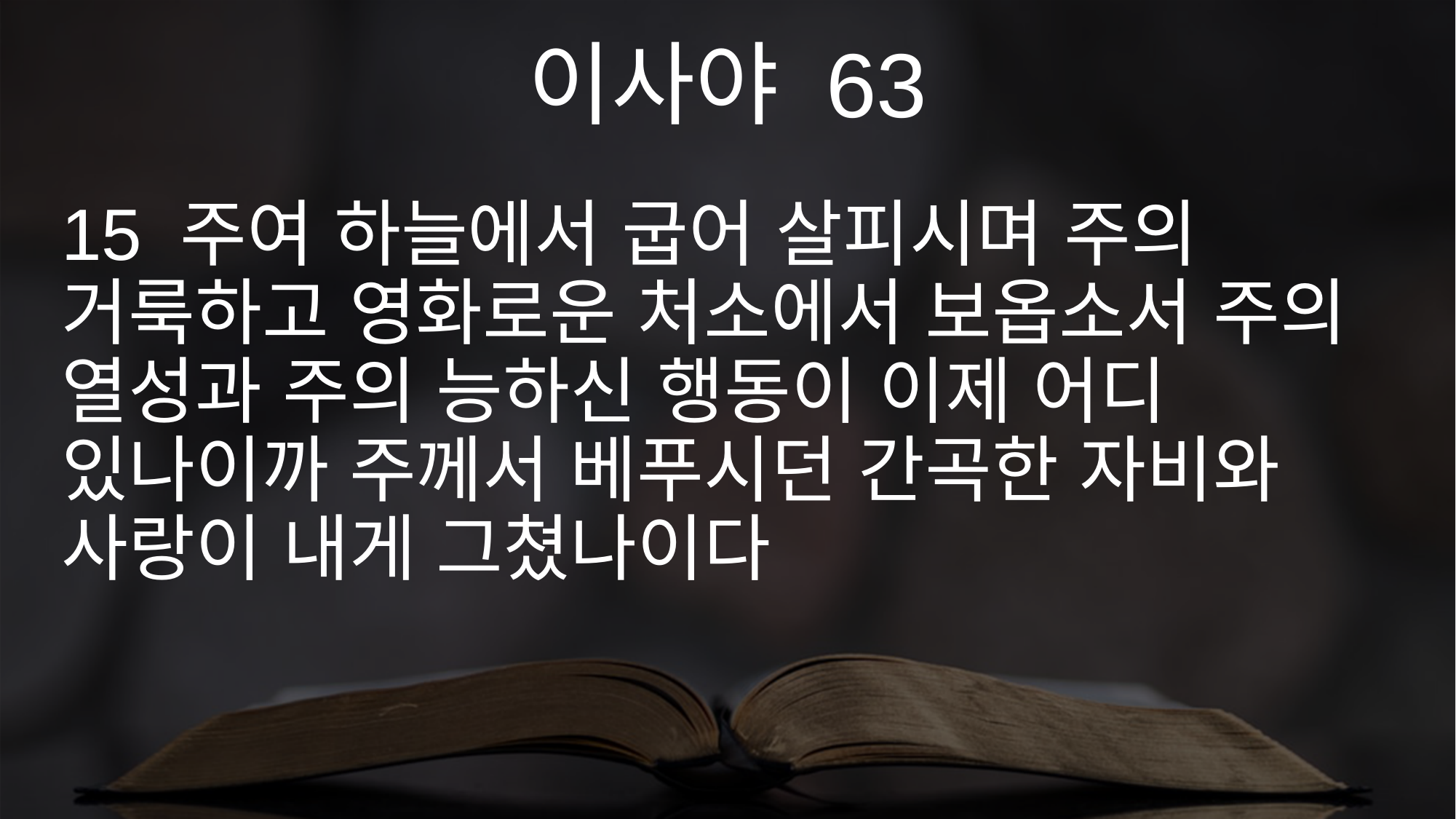

이사야 63
15 주여 하늘에서 굽어 살피시며 주의 거룩하고 영화로운 처소에서 보옵소서 주의 열성과 주의 능하신 행동이 이제 어디 있나이까 주께서 베푸시던 간곡한 자비와 사랑이 내게 그쳤나이다